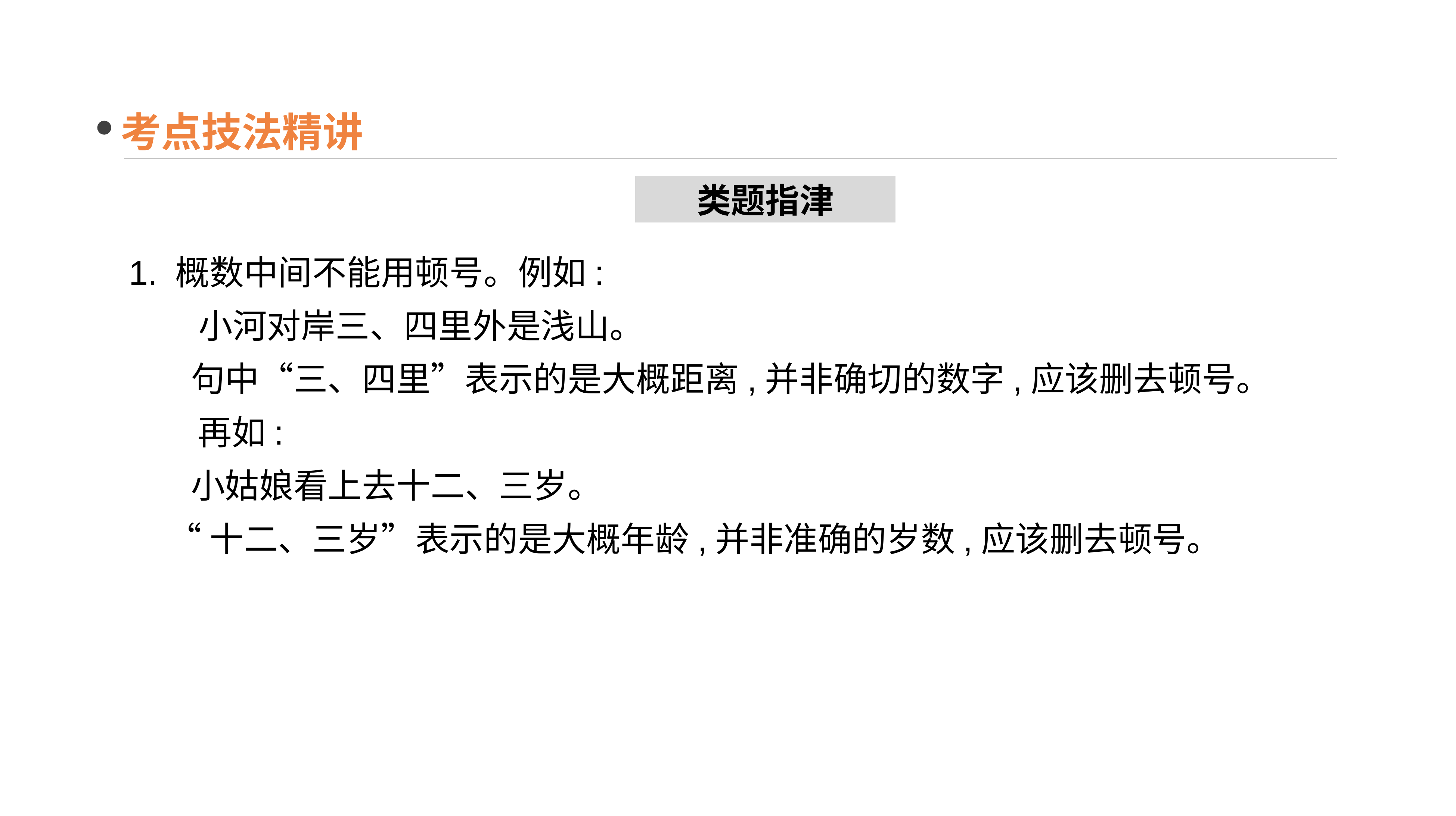

考点技法精讲

类题指津
1. 概数中间不能用顿号。例如:
        小河对岸三、四里外是浅山。
       句中“三、四里”表示的是大概距离,并非确切的数字,应该删去顿号。
　　再如:
       小姑娘看上去十二、三岁。
     “十二、三岁”表示的是大概年龄,并非准确的岁数,应该删去顿号。